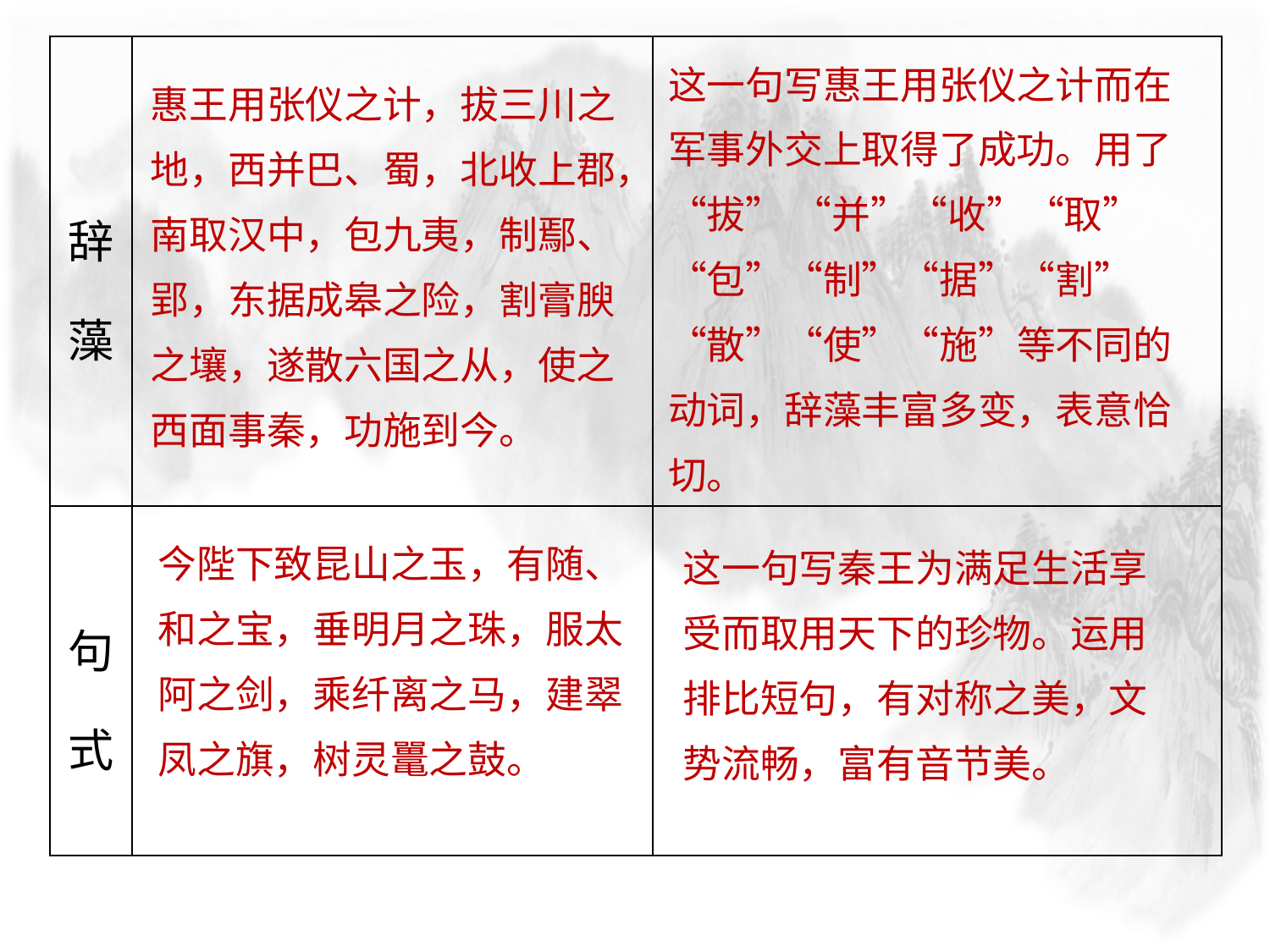

| 辞藻 |  |  |
| --- | --- | --- |
| 句式 |  |  |
这一句写惠王用张仪之计而在军事外交上取得了成功。用了“拔” “并”“收”“取”“包”“制”“据”“割”“散”“使”“施”等不同的动词，辞藻丰富多变，表意恰切。
惠王用张仪之计，拔三川之地，西并巴、蜀，北收上郡，南取汉中，包九夷，制鄢、郢，东据成皋之险，割膏腴之壤，遂散六国之从，使之西面事秦，功施到今。
今陛下致昆山之玉，有随、和之宝，垂明月之珠，服太阿之剑，乘纤离之马，建翠凤之旗，树灵鼍之鼓。
这一句写秦王为满足生活享受而取用天下的珍物。运用排比短句，有对称之美，文势流畅，富有音节美。